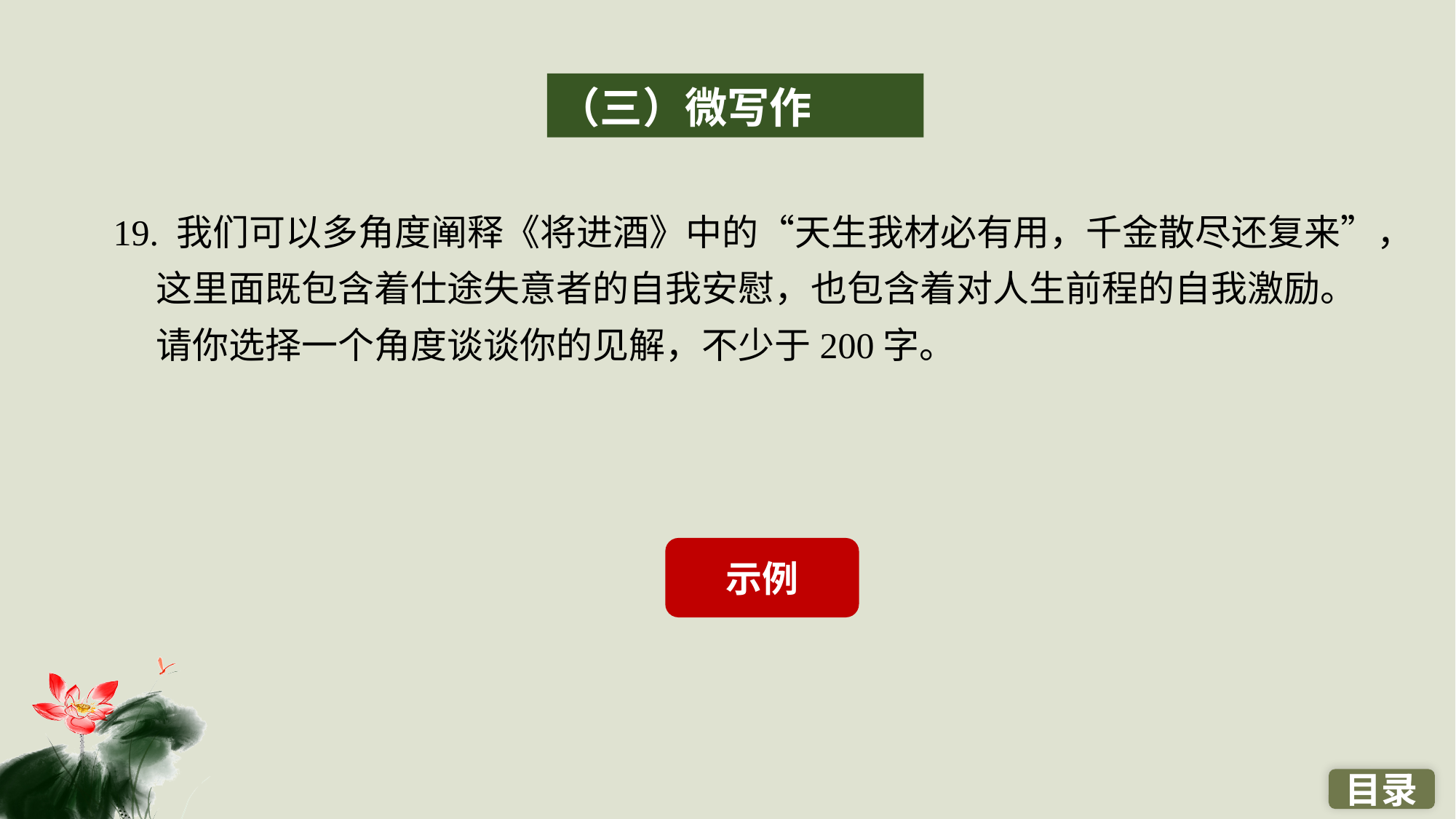

（三）微写作
19. 我们可以多角度阐释《将进酒》中的“天生我材必有用，千金散尽还复来”，这里面既包含着仕途失意者的自我安慰，也包含着对人生前程的自我激励。请你选择一个角度谈谈你的见解，不少于200字。
示例